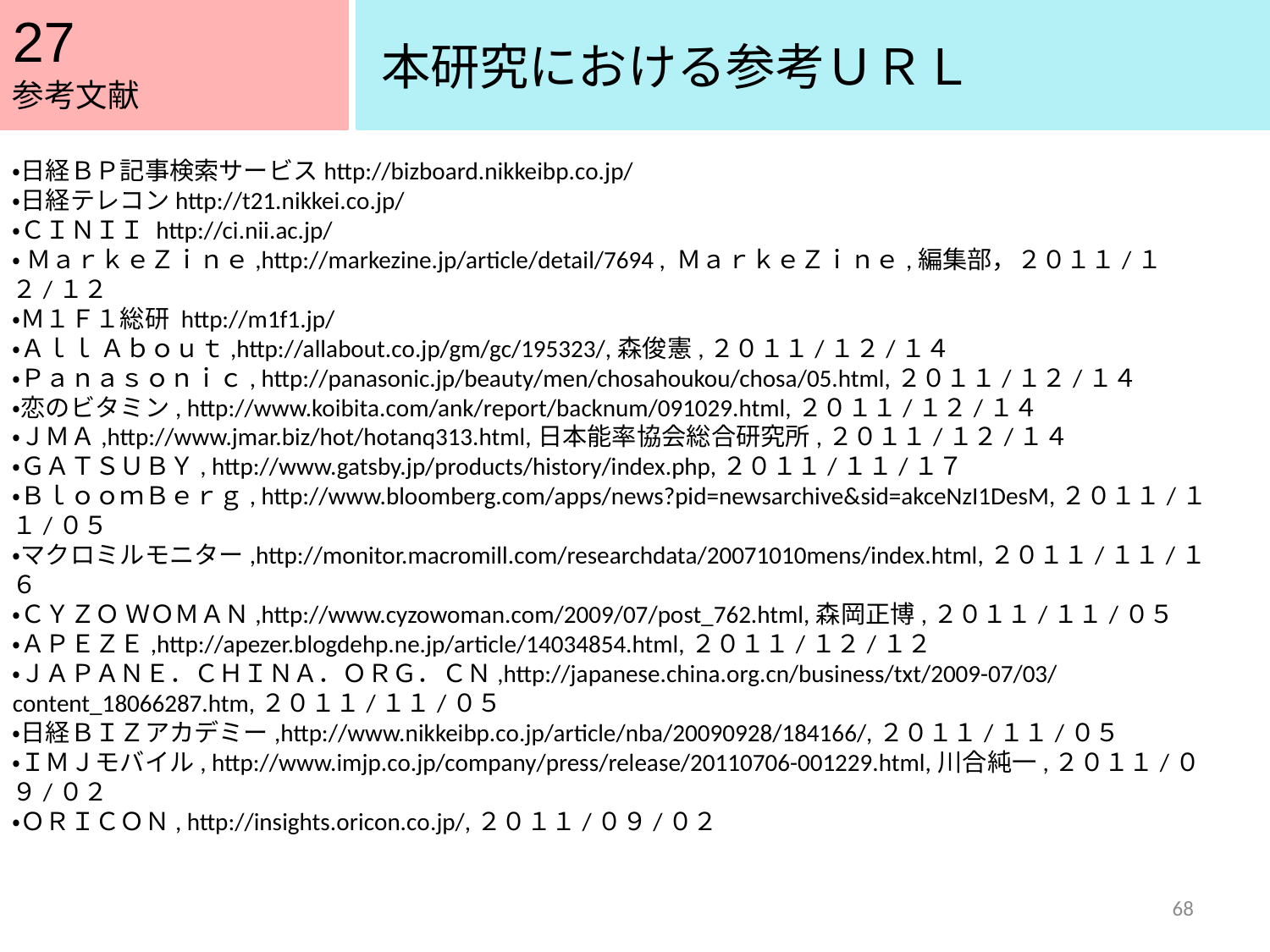

27

本研究における参考ＵＲＬ
参考文献
・日経ＢＰ記事検索サービスhttp://bizboard.nikkeibp.co.jp/
・日経テレコンhttp://t21.nikkei.co.jp/
・ＣＩＮＩＩ http://ci.nii.ac.jp/
・ ＭａｒｋｅＺｉｎｅ,http://markezine.jp/article/detail/7694 , ＭａｒｋｅＺｉｎｅ,編集部，２０１１/１２/１２
・Ｍ１Ｆ１総研 http://m1f1.jp/
・Ａｌｌ Ａｂｏｕｔ,http://allabout.co.jp/gm/gc/195323/,森俊憲,２０１１/１２/１４
・Ｐａｎａｓｏｎｉｃ, http://panasonic.jp/beauty/men/chosahoukou/chosa/05.html,２０１１/１２/１４
・恋のビタミン, http://www.koibita.com/ank/report/backnum/091029.html,２０１１/１２/１４
・ＪＭＡ,http://www.jmar.biz/hot/hotanq313.html,日本能率協会総合研究所,２０１１/１２/１４
・ＧＡＴＳＵＢＹ, http://www.gatsby.jp/products/history/index.php,２０１１/１１/１７
・ＢｌｏｏｍＢｅｒｇ, http://www.bloomberg.com/apps/news?pid=newsarchive&sid=akceNzI1DesM,２０１１/１１/０５
・マクロミルモニター,http://monitor.macromill.com/researchdata/20071010mens/index.html,２０１１/１１/１６
・ＣＹＺＯ ＷＯＭＡＮ,http://www.cyzowoman.com/2009/07/post_762.html,森岡正博,２０１１/１１/０５
・ＡＰＥＺＥ,http://apezer.blogdehp.ne.jp/article/14034854.html,２０１１/１２/１２
・ＪＡＰＡＮＥ．ＣＨＩＮＡ．ＯＲＧ．ＣＮ,http://japanese.china.org.cn/business/txt/2009-07/03/content_18066287.htm,２０１１/１１/０５
・日経ＢＩＺアカデミー,http://www.nikkeibp.co.jp/article/nba/20090928/184166/,２０１１/１１/０５
・ＩＭＪモバイル, http://www.imjp.co.jp/company/press/release/20110706-001229.html,川合純一,２０１１/０９/０２
・ＯＲＩＣＯＮ, http://insights.oricon.co.jp/,２０１１/０９/０２

68